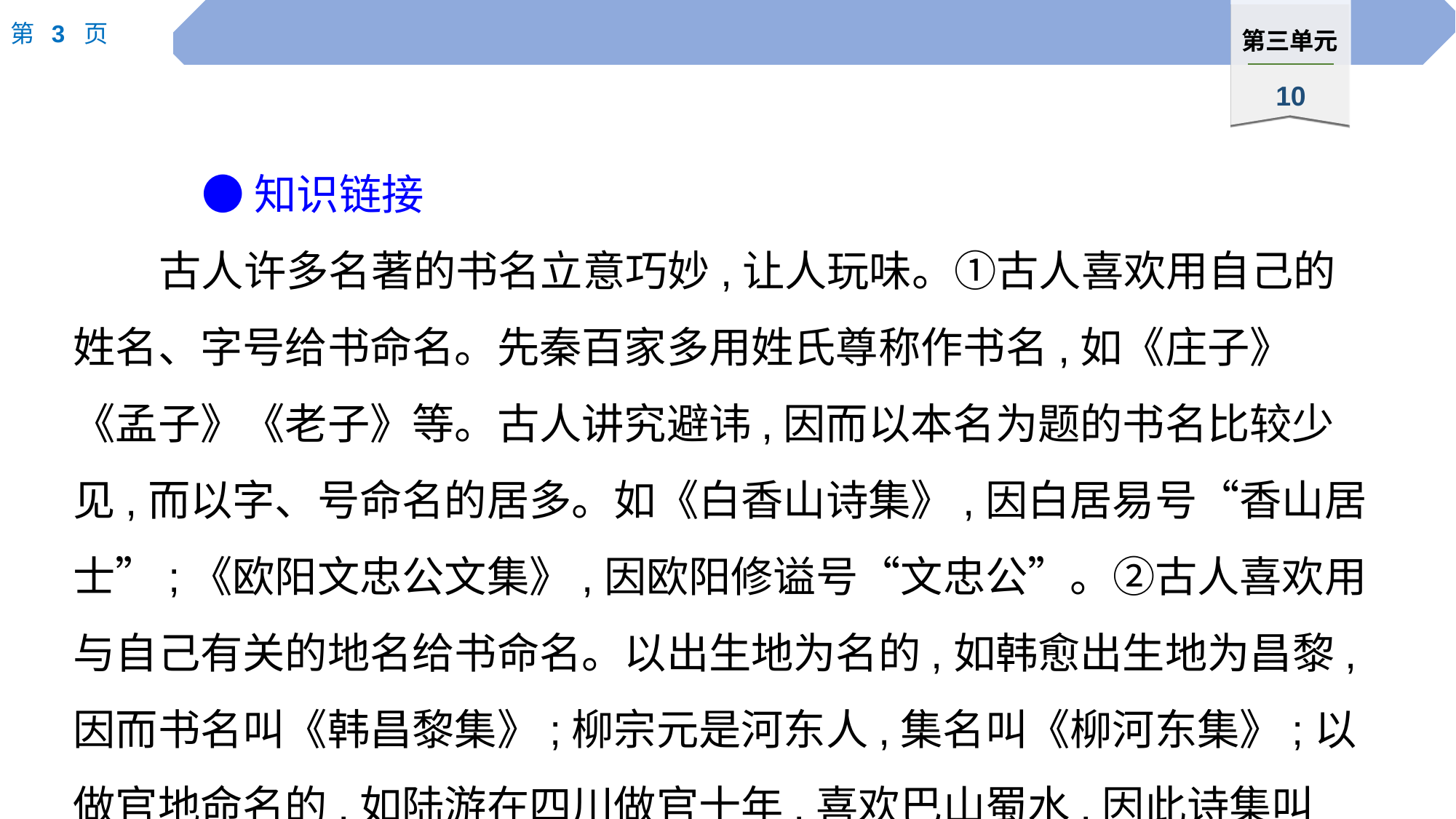

●知识链接
古人许多名著的书名立意巧妙,让人玩味。①古人喜欢用自己的姓名、字号给书命名。先秦百家多用姓氏尊称作书名,如《庄子》《孟子》《老子》等。古人讲究避讳,因而以本名为题的书名比较少见,而以字、号命名的居多。如《白香山诗集》,因白居易号“香山居士”;《欧阳文忠公文集》,因欧阳修谥号“文忠公”。②古人喜欢用与自己有关的地名给书命名。以出生地为名的,如韩愈出生地为昌黎,因而书名叫《韩昌黎集》;柳宗元是河东人,集名叫《柳河东集》;以做官地命名的,如陆游在四川做官十年,喜欢巴山蜀水,因此诗集叫《剑南诗稿》。